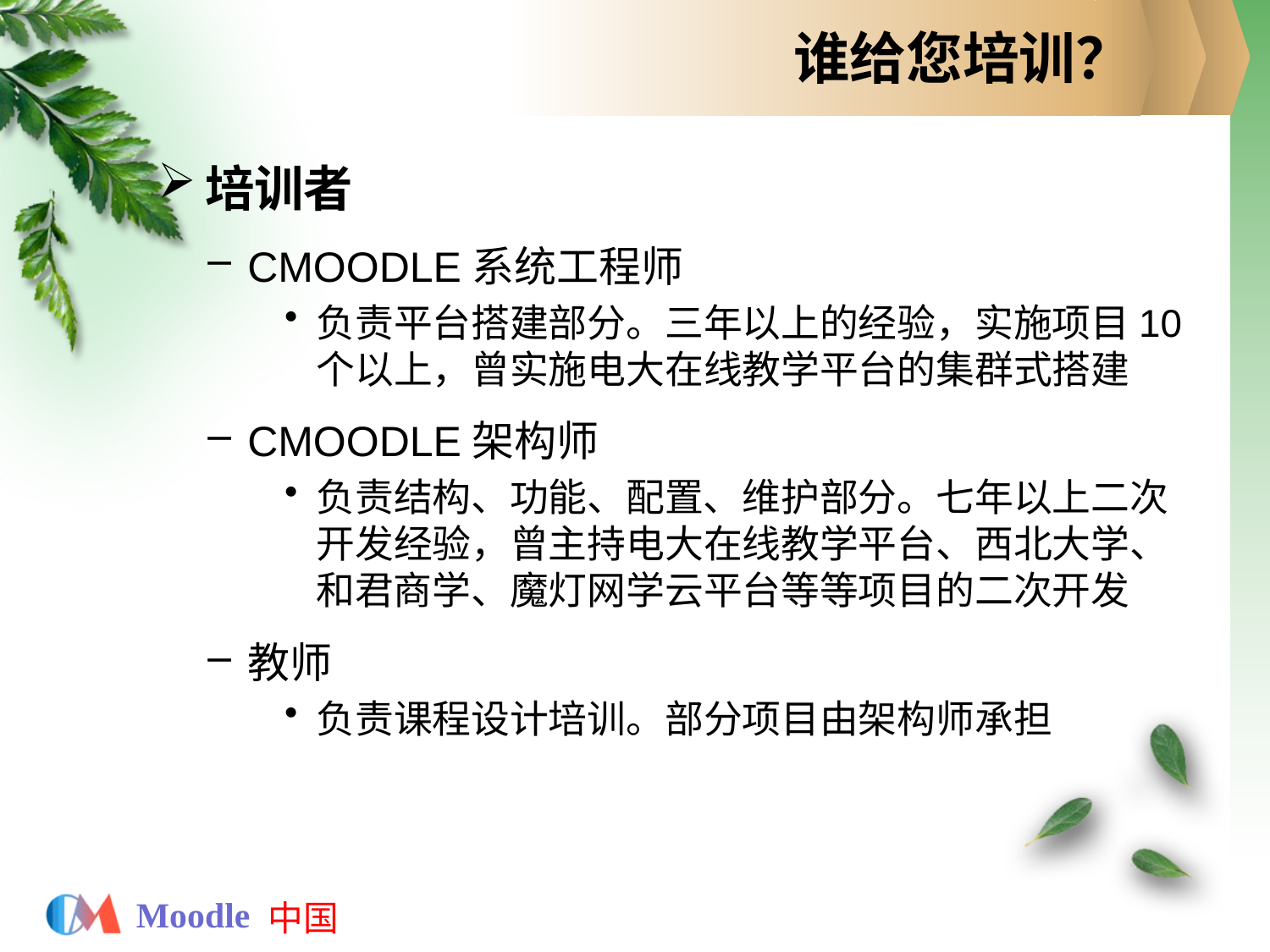

# 谁给您培训？
培训者
CMOODLE系统工程师
负责平台搭建部分。三年以上的经验，实施项目10个以上，曾实施电大在线教学平台的集群式搭建
CMOODLE架构师
负责结构、功能、配置、维护部分。七年以上二次开发经验，曾主持电大在线教学平台、西北大学、和君商学、魔灯网学云平台等等项目的二次开发
教师
负责课程设计培训。部分项目由架构师承担